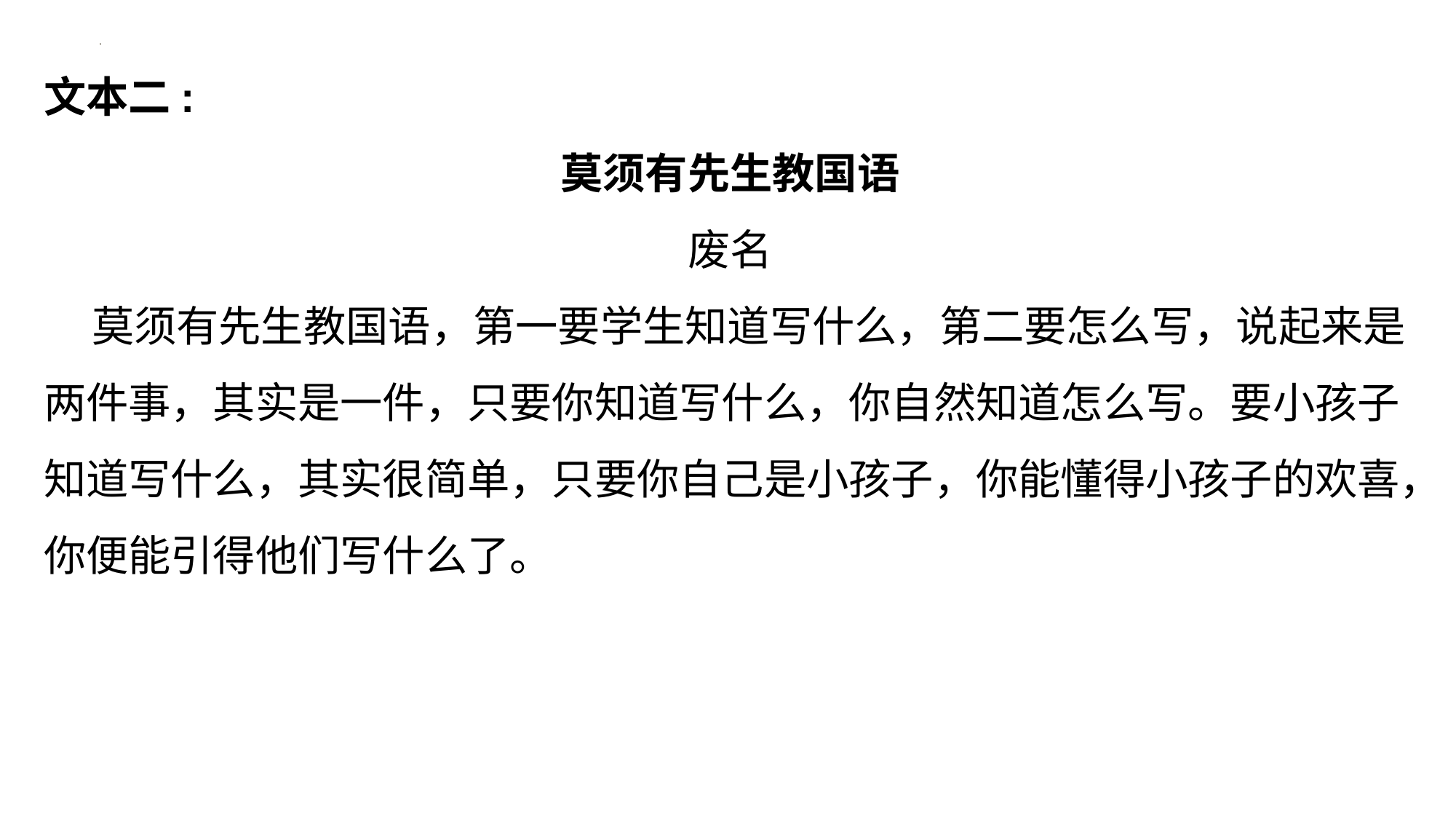

文本二:
莫须有先生教国语
废名
    莫须有先生教国语，第一要学生知道写什么，第二要怎么写，说起来是两件事，其实是一件，只要你知道写什么，你自然知道怎么写。要小孩子知道写什么，其实很简单，只要你自己是小孩子，你能懂得小孩子的欢喜，你便能引得他们写什么了。